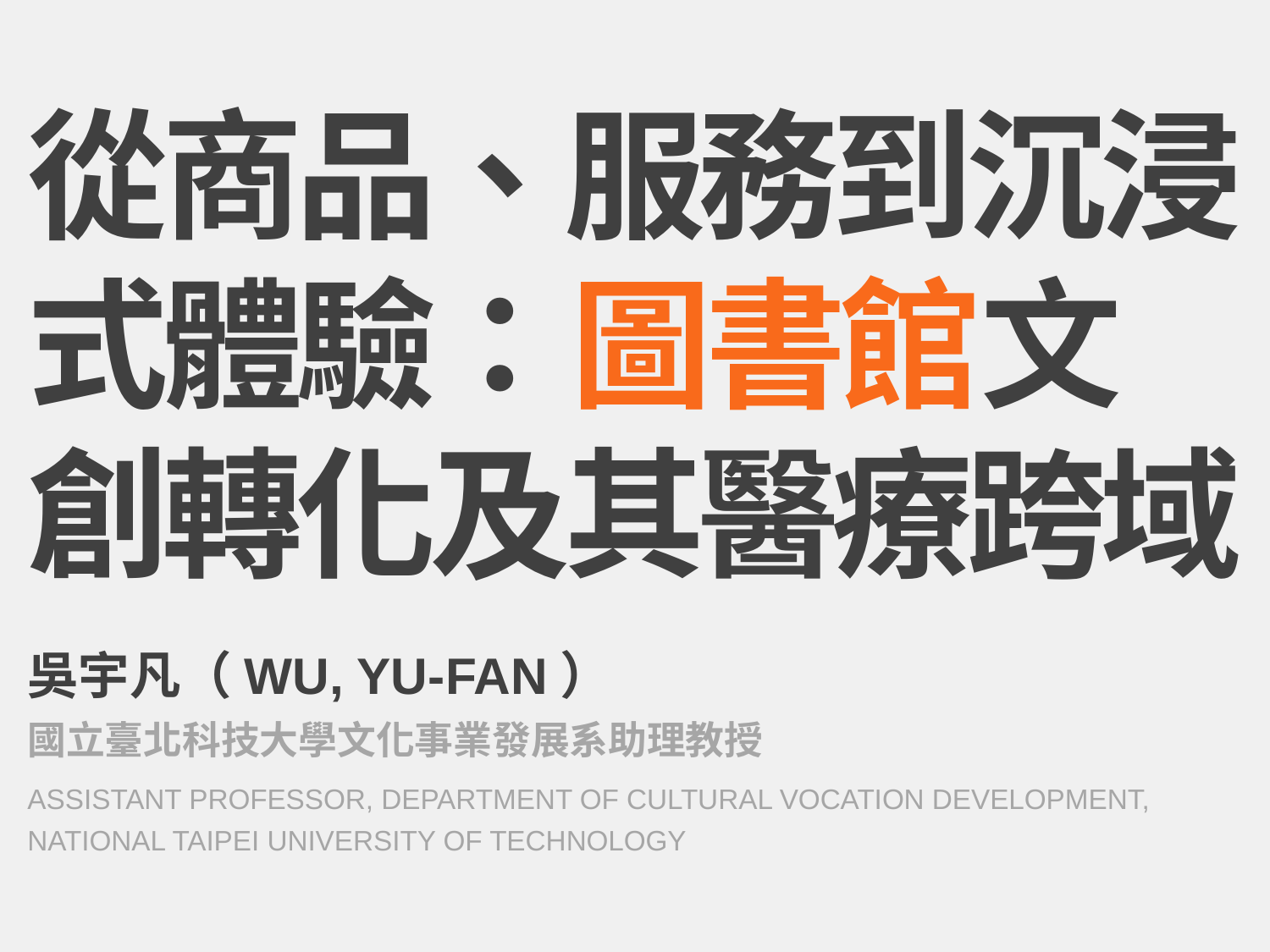

# 從商品、服務到沉浸式體驗：圖書館文創轉化及其醫療跨域
吳宇凡（WU, YU-FAN）
國立臺北科技大學文化事業發展系助理教授
Assistant Professor, department of Cultural Vocation Development, National Taipei University of Technology